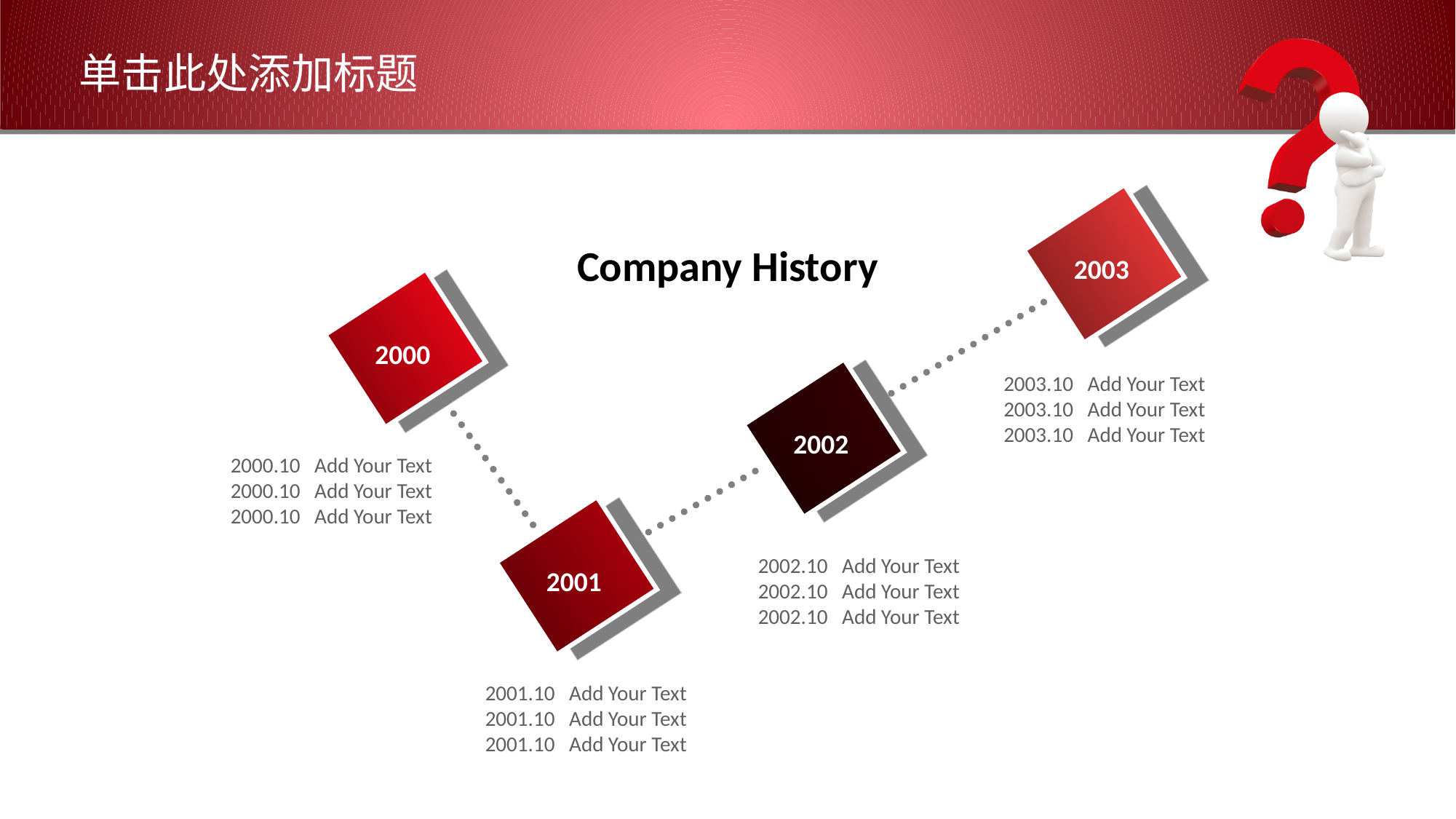

# 单击此处添加标题

2003
Company History

2000

2003.10   Add Your Text
2003.10   Add Your Text
2003.10   Add Your Text

2002

2000.10   Add Your Text
2000.10   Add Your Text
2000.10   Add Your Text

2001
2002.10   Add Your Text
2002.10   Add Your Text
2002.10   Add Your Text
2001.10   Add Your Text
2001.10   Add Your Text
2001.10   Add Your Text